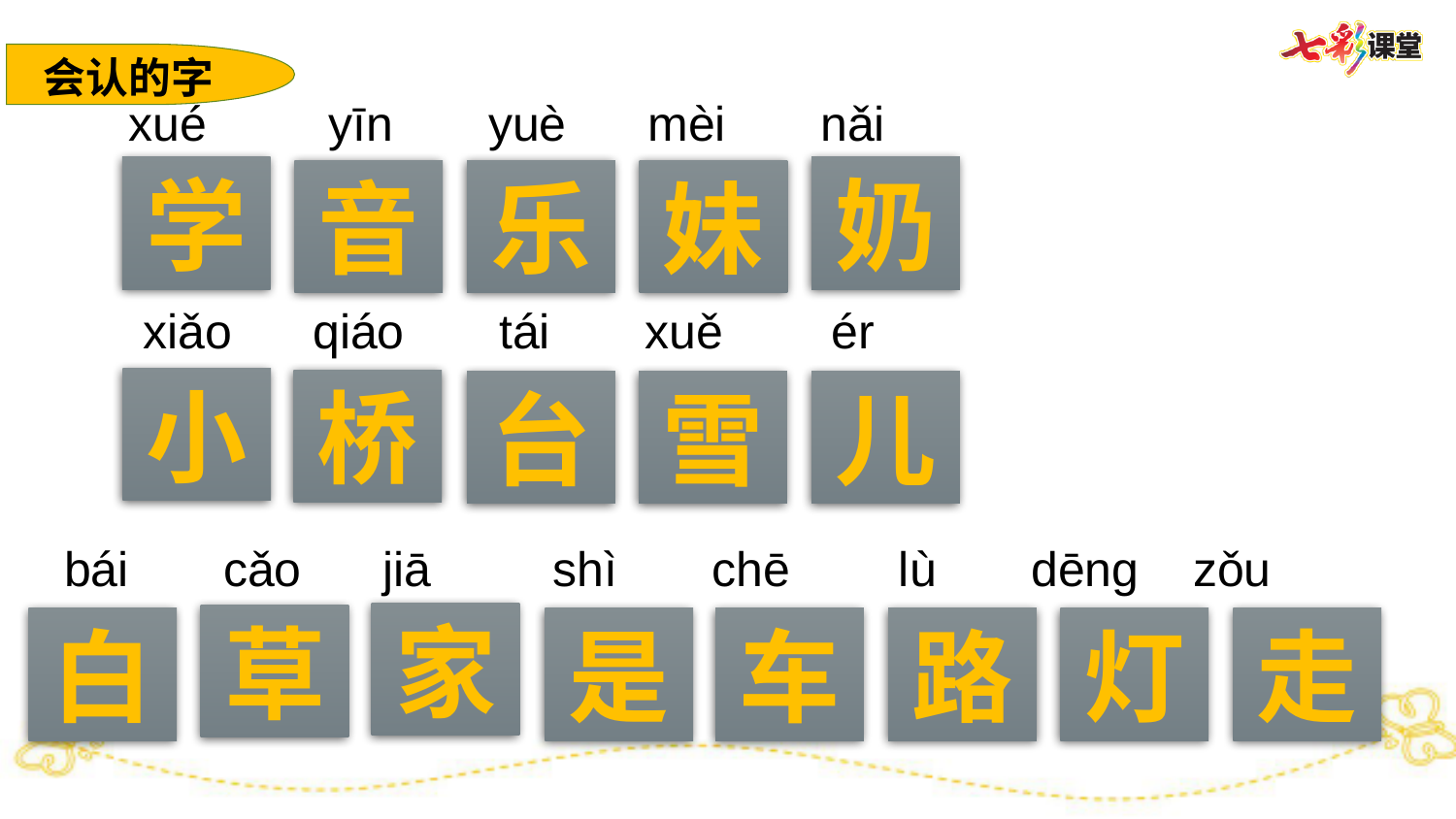

会认的字
xué         yīn       yuè      mèi       nǎi
学
奶
音
乐
妹
xiǎo      qiáo       tái       xuě        ér
小
桥
台
雪
儿
bái       cǎo      jiā         shì       chē        lù       dēng    zǒu
家
草
白
是
车
路
灯
走